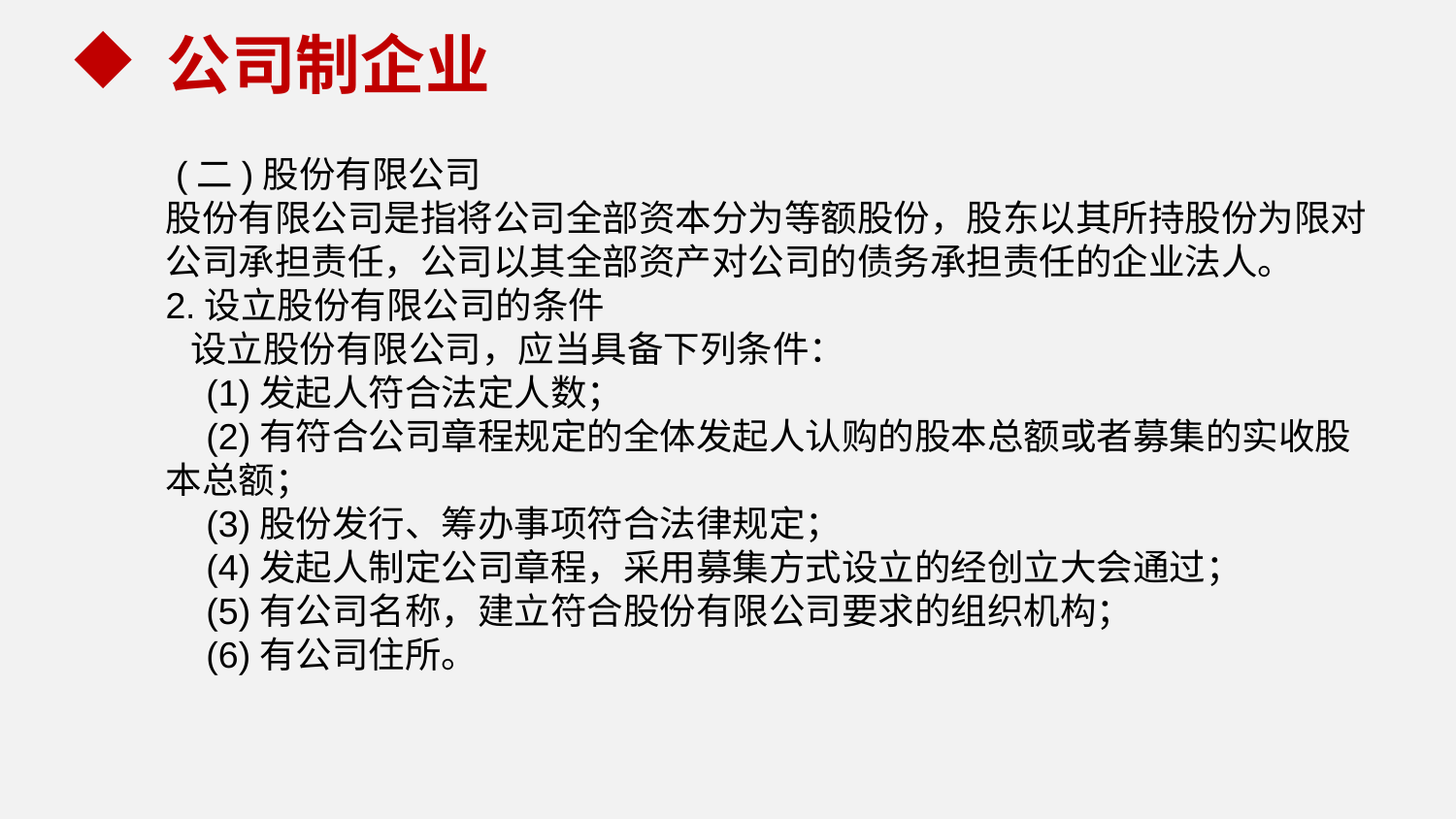

公司制企业
 (二)股份有限公司
股份有限公司是指将公司全部资本分为等额股份，股东以其所持股份为限对公司承担责任，公司以其全部资产对公司的债务承担责任的企业法人。
2.设立股份有限公司的条件
  设立股份有限公司，应当具备下列条件：
    (1)发起人符合法定人数；
    (2)有符合公司章程规定的全体发起人认购的股本总额或者募集的实收股本总额；
    (3)股份发行、筹办事项符合法律规定；
    (4)发起人制定公司章程，采用募集方式设立的经创立大会通过；
    (5)有公司名称，建立符合股份有限公司要求的组织机构；
    (6)有公司住所。